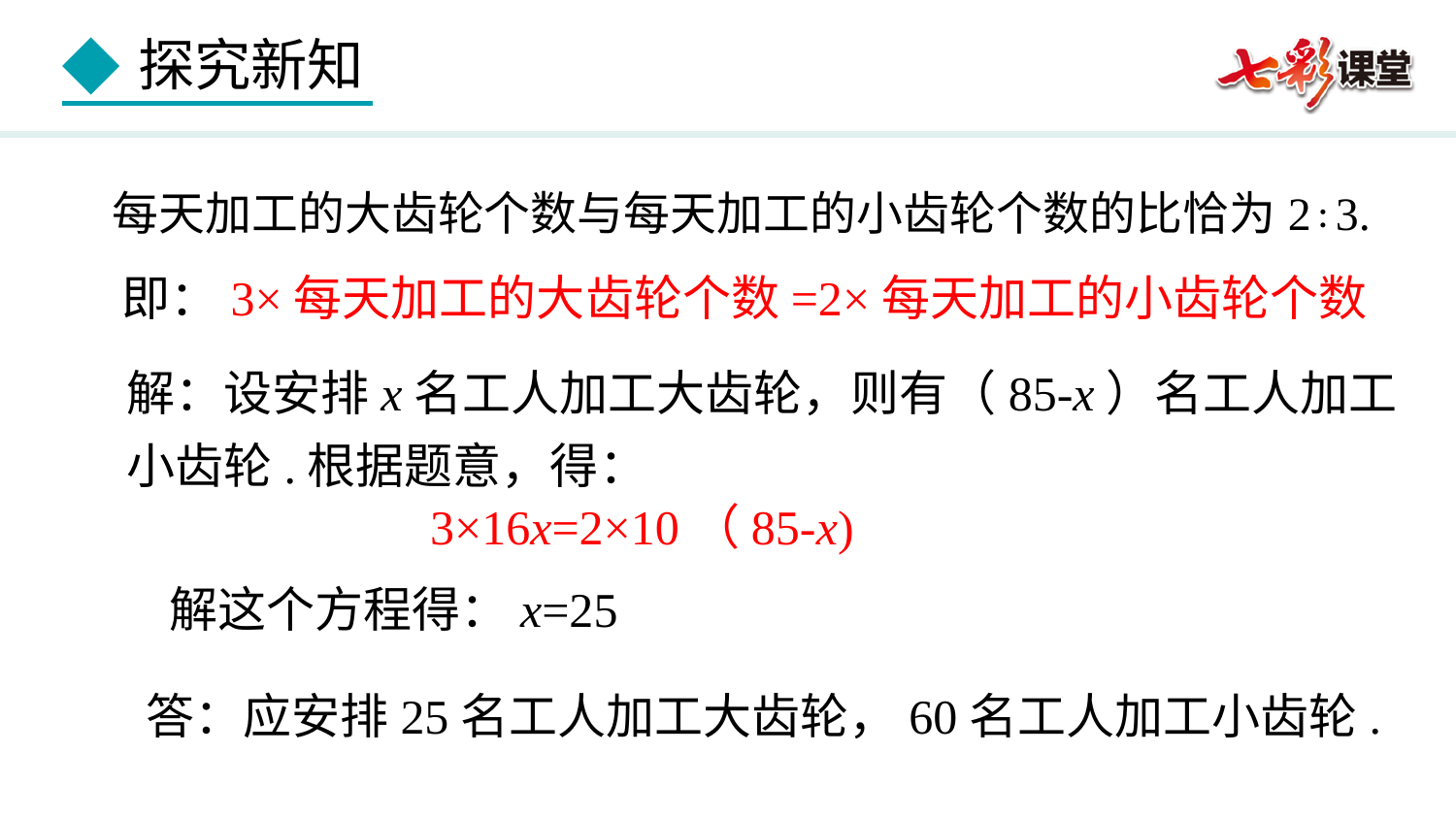

每天加工的大齿轮个数与每天加工的小齿轮个数的比恰为2∶3.
即：3×每天加工的大齿轮个数=2×每天加工的小齿轮个数
解：设安排x名工人加工大齿轮，则有（85-x）名工人加工
小齿轮.根据题意，得：
3×16x=2×10（85-x)
解这个方程得：x=25
答：应安排25名工人加工大齿轮，60名工人加工小齿轮.